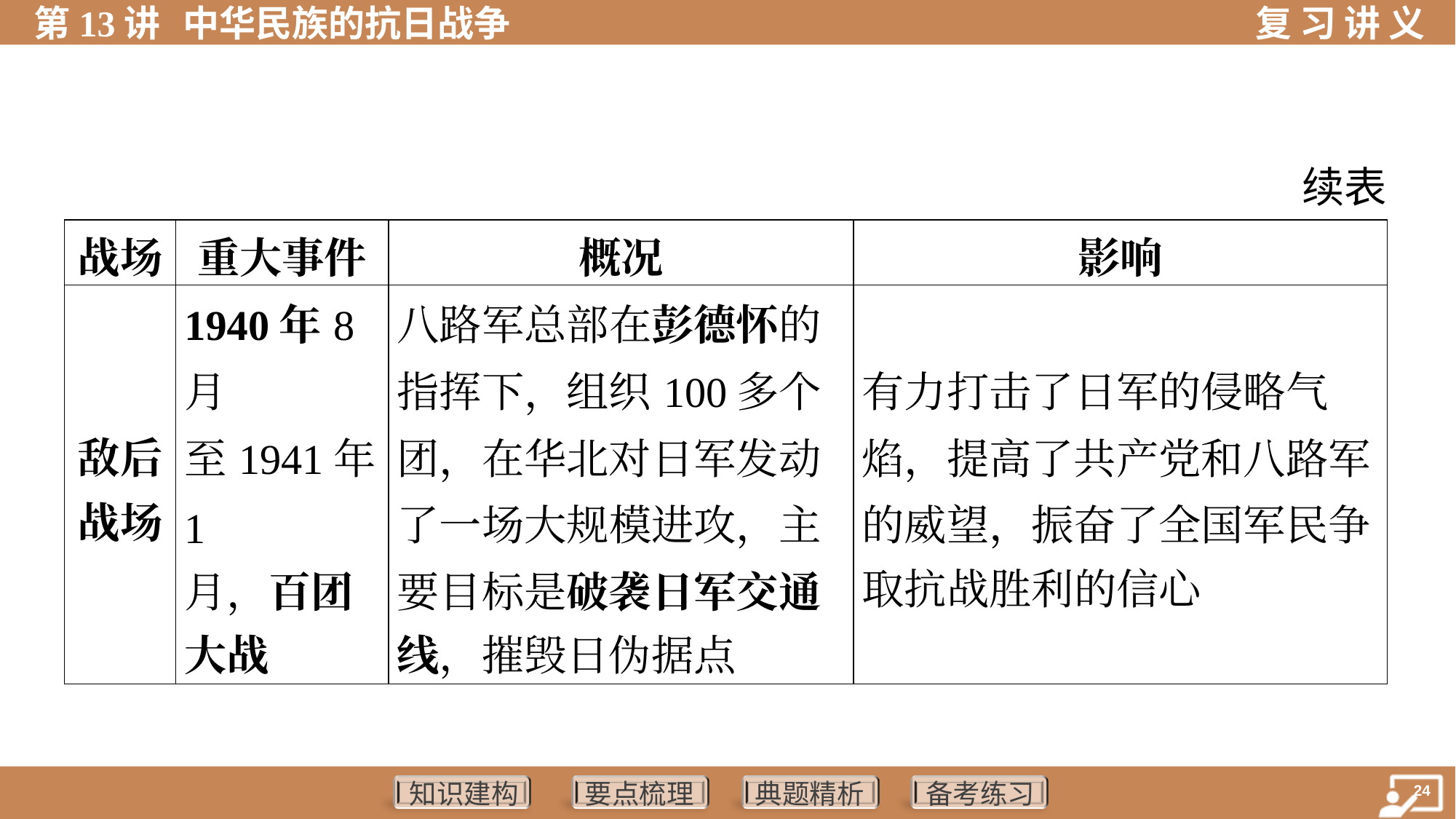

续表
| 战场 | 重大事件 | 概况 | 影响 |
| --- | --- | --- | --- |
| 敌后 战场 | 1940年8月 至1941年1 月，百团 大战 | 八路军总部在彭德怀的 指挥下，组织100多个 团，在华北对日军发动 了一场大规模进攻，主 要目标是破袭日军交通 线，摧毁日伪据点 | 有力打击了日军的侵略气 焰，提高了共产党和八路军 的威望，振奋了全国军民争 取抗战胜利的信心 |